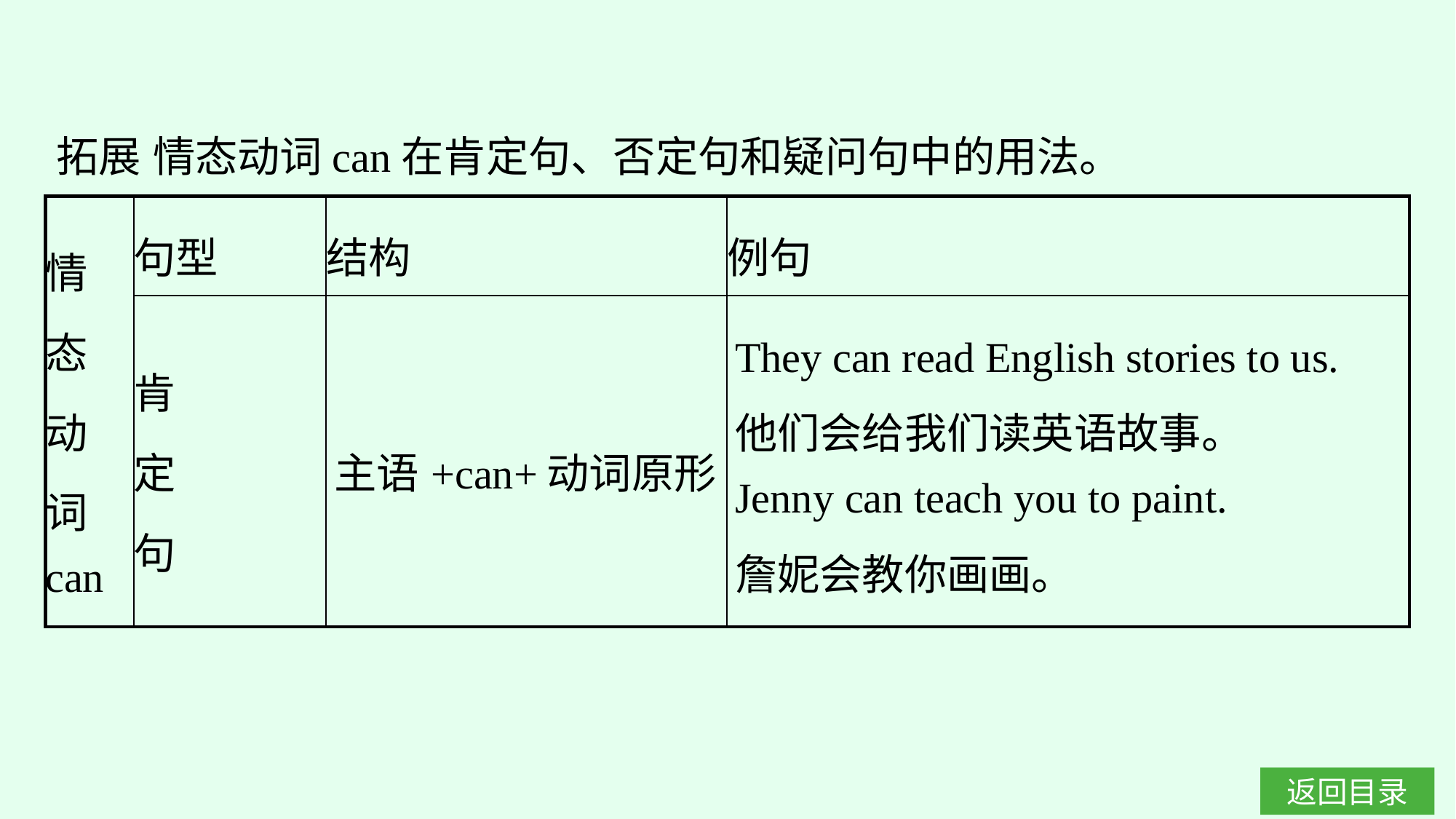

拓展 情态动词can在肯定句、否定句和疑问句中的用法。
| 情 态 动 词 can | 句型 | 结构 | 例句 |
| --- | --- | --- | --- |
|  | 肯 定 句 | 主语+can+动词原形 | They can read English stories to us. 他们会给我们读英语故事。 Jenny can teach you to paint. 詹妮会教你画画。 |